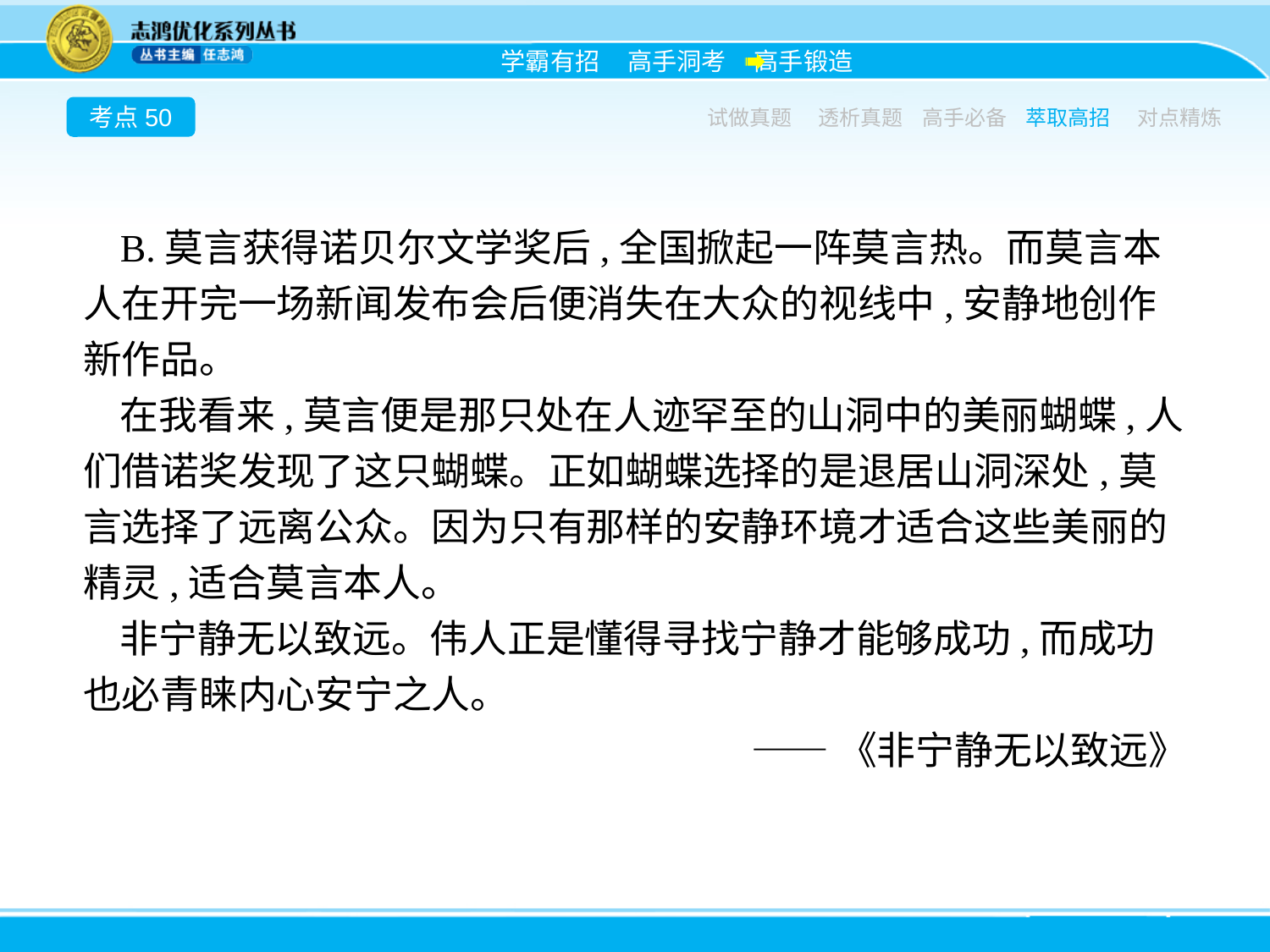

考点50
试做真题
透析真题
高手必备
萃取高招
对点精炼
B.莫言获得诺贝尔文学奖后,全国掀起一阵莫言热。而莫言本人在开完一场新闻发布会后便消失在大众的视线中,安静地创作新作品。
在我看来,莫言便是那只处在人迹罕至的山洞中的美丽蝴蝶,人们借诺奖发现了这只蝴蝶。正如蝴蝶选择的是退居山洞深处,莫言选择了远离公众。因为只有那样的安静环境才适合这些美丽的精灵,适合莫言本人。
非宁静无以致远。伟人正是懂得寻找宁静才能够成功,而成功也必青睐内心安宁之人。
——《非宁静无以致远》